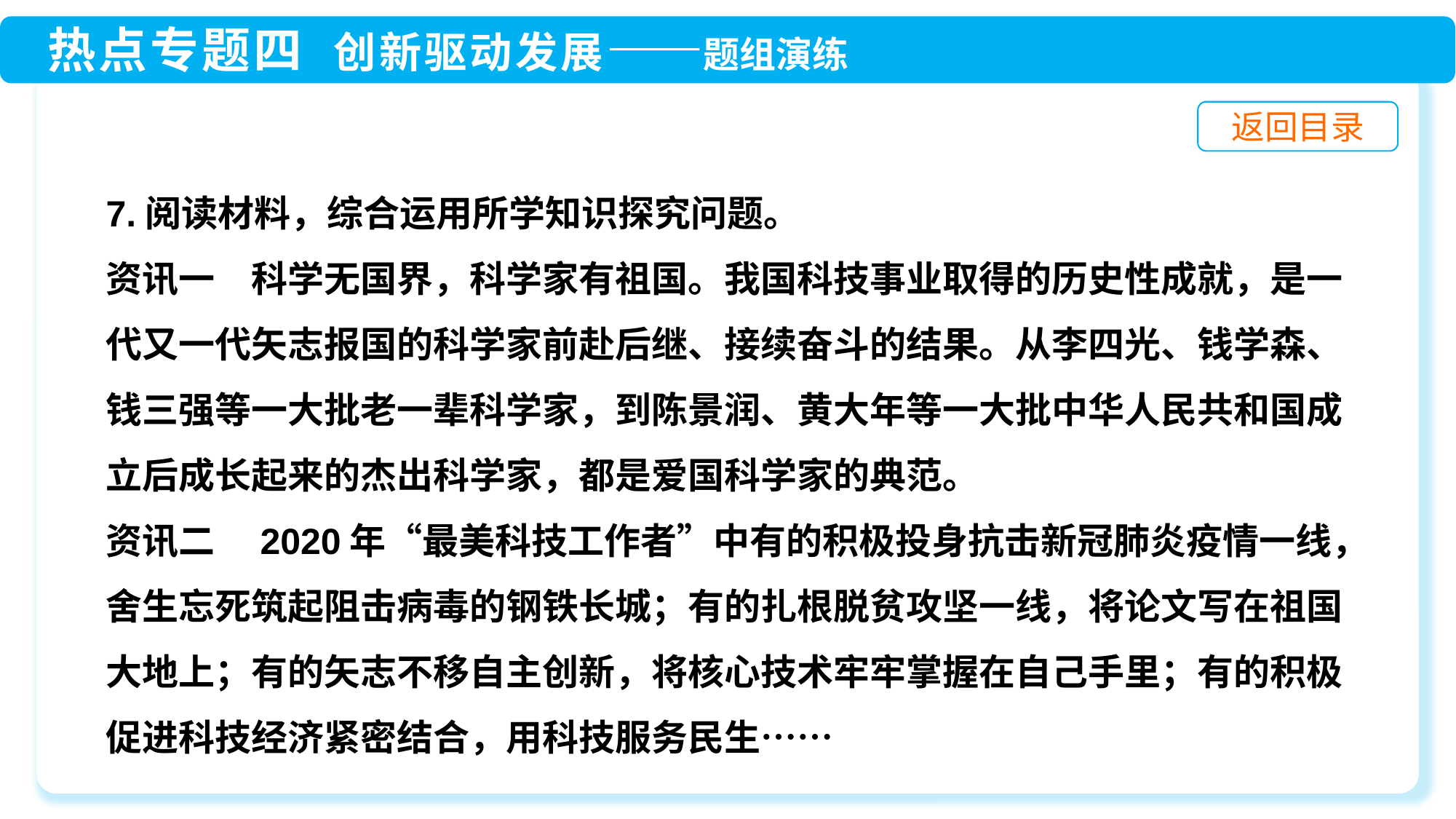

7.阅读材料，综合运用所学知识探究问题。
资讯一　科学无国界，科学家有祖国。我国科技事业取得的历史性成就，是一代又一代矢志报国的科学家前赴后继、接续奋斗的结果。从李四光、钱学森、钱三强等一大批老一辈科学家，到陈景润、黄大年等一大批中华人民共和国成立后成长起来的杰出科学家，都是爱国科学家的典范。
资讯二　2020年“最美科技工作者”中有的积极投身抗击新冠肺炎疫情一线，舍生忘死筑起阻击病毒的钢铁长城；有的扎根脱贫攻坚一线，将论文写在祖国大地上；有的矢志不移自主创新，将核心技术牢牢掌握在自己手里；有的积极促进科技经济紧密结合，用科技服务民生……